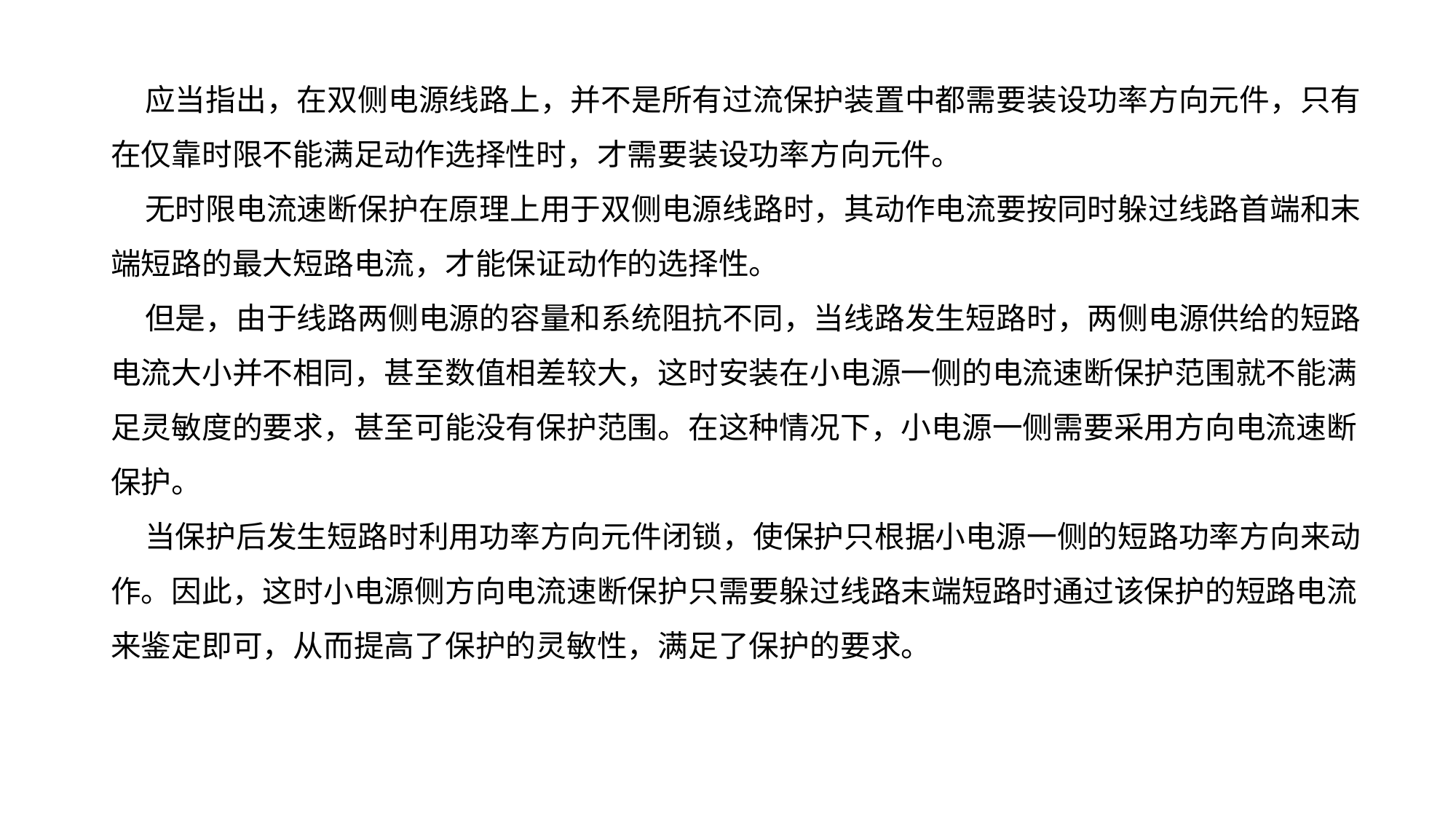

应当指出，在双侧电源线路上，并不是所有过流保护装置中都需要装设功率方向元件，只有在仅靠时限不能满足动作选择性时，才需要装设功率方向元件。
    无时限电流速断保护在原理上用于双侧电源线路时，其动作电流要按同时躲过线路首端和末端短路的最大短路电流，才能保证动作的选择性。
    但是，由于线路两侧电源的容量和系统阻抗不同，当线路发生短路时，两侧电源供给的短路电流大小并不相同，甚至数值相差较大，这时安装在小电源一侧的电流速断保护范围就不能满足灵敏度的要求，甚至可能没有保护范围。在这种情况下，小电源一侧需要采用方向电流速断保护。
    当保护后发生短路时利用功率方向元件闭锁，使保护只根据小电源一侧的短路功率方向来动作。因此，这时小电源侧方向电流速断保护只需要躲过线路末端短路时通过该保护的短路电流来鉴定即可，从而提高了保护的灵敏性，满足了保护的要求。